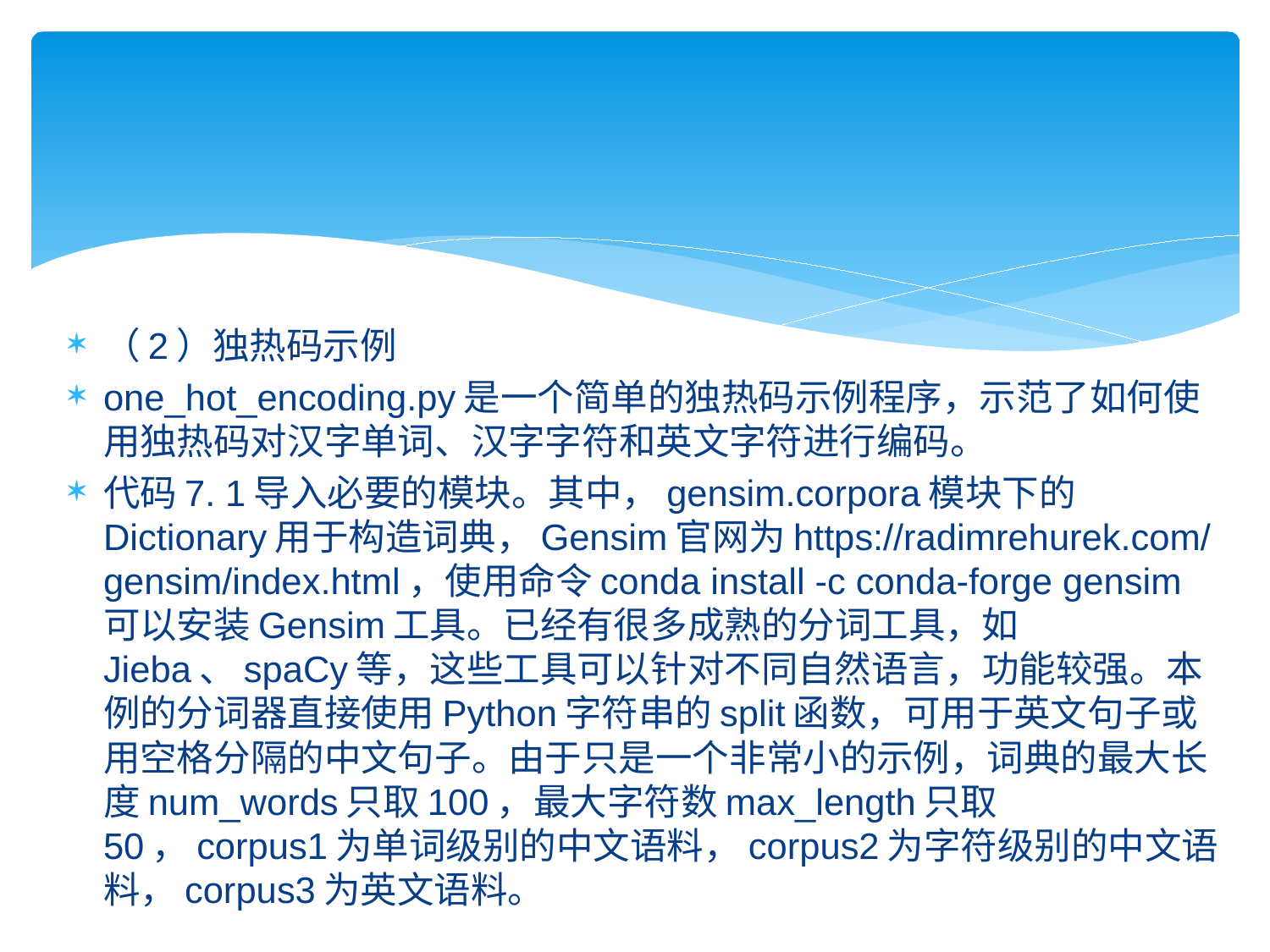

（2）独热码示例
one_hot_encoding.py是一个简单的独热码示例程序，示范了如何使用独热码对汉字单词、汉字字符和英文字符进行编码。
代码7. 1导入必要的模块。其中，gensim.corpora模块下的Dictionary用于构造词典，Gensim官网为https://radimrehurek.com/gensim/index.html，使用命令conda install -c conda-forge gensim可以安装Gensim工具。已经有很多成熟的分词工具，如Jieba、spaCy等，这些工具可以针对不同自然语言，功能较强。本例的分词器直接使用Python字符串的split函数，可用于英文句子或用空格分隔的中文句子。由于只是一个非常小的示例，词典的最大长度num_words只取100，最大字符数max_length只取50，corpus1为单词级别的中文语料，corpus2为字符级别的中文语料，corpus3为英文语料。